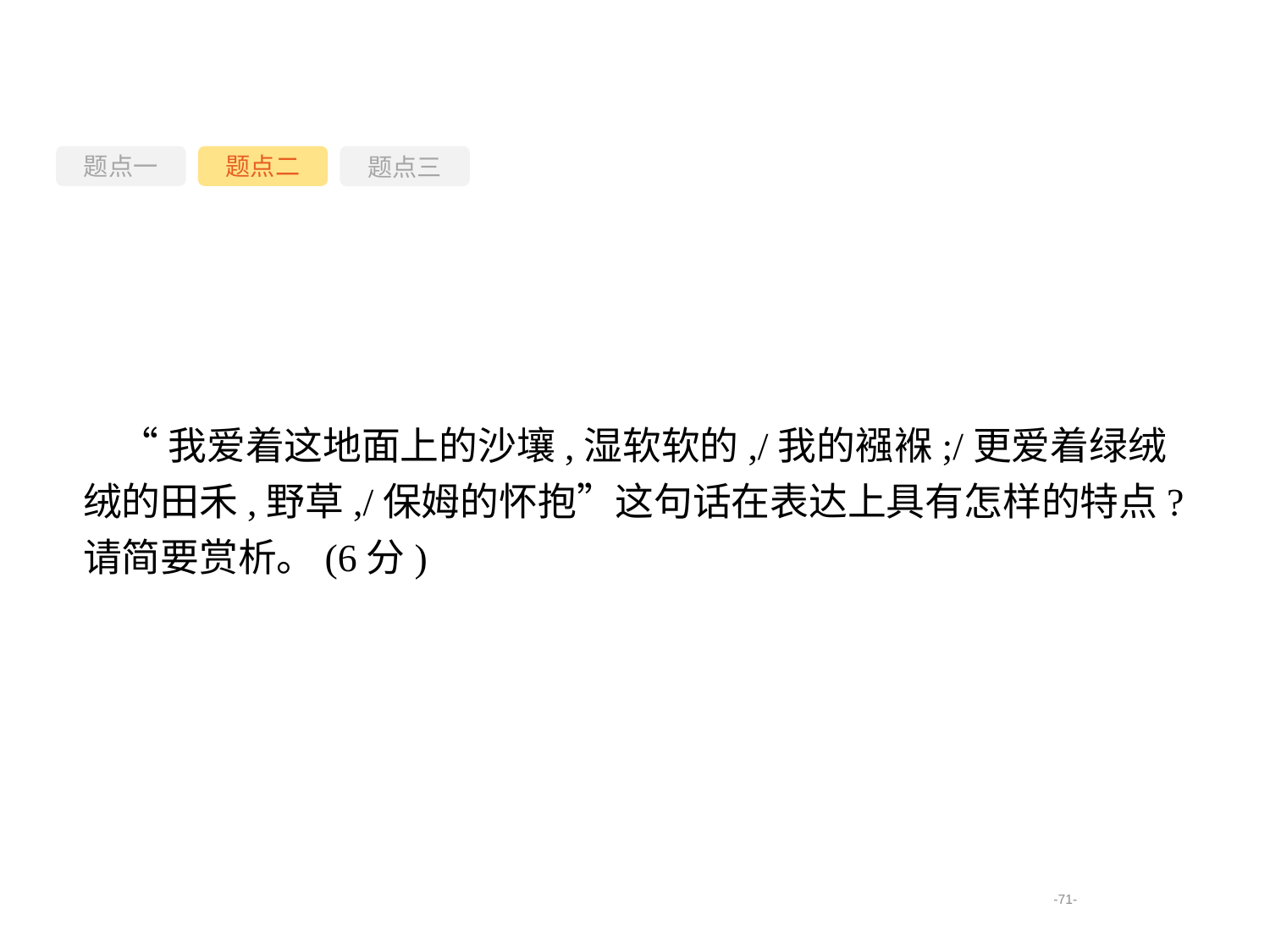

题点一
题点三
题点二
“我爱着这地面上的沙壤,湿软软的,/我的襁褓;/更爱着绿绒绒的田禾,野草,/保姆的怀抱”这句话在表达上具有怎样的特点?请简要赏析。(6分)
-71-